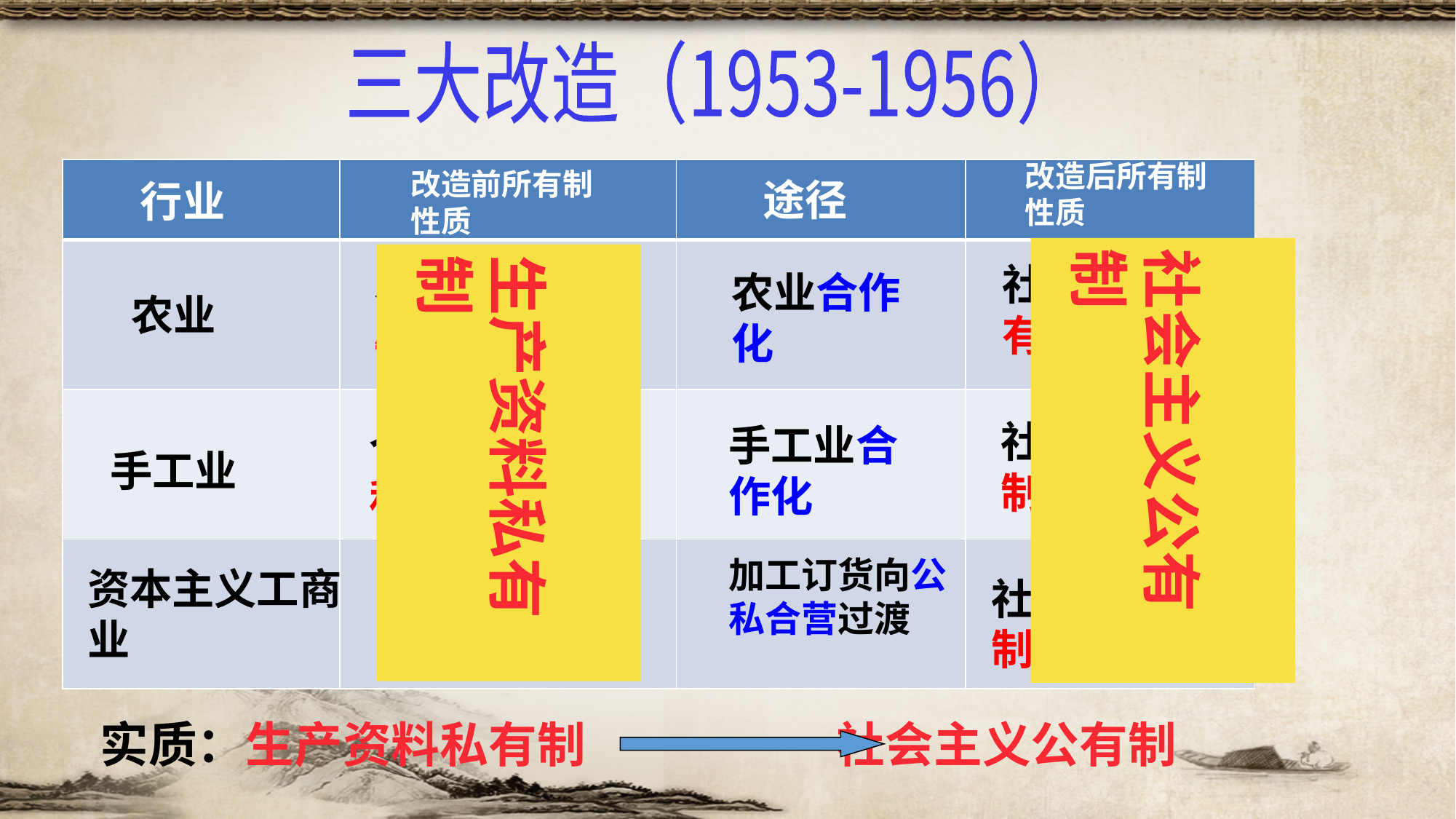

三大改造（1953-1956）
改造后所有制性质
|  |  |  |  |
| --- | --- | --- | --- |
|  |  |  |  |
|  |  |  |  |
|  |  |  |  |
改造前所有制性质
途径
行业

社会主义公有制

生产资料私有制

社会主义公有制
农业合作化
个体农民私有制
农业
社会主义公有制
手工业合作化
个体手工业者私有
手工业
加工订货向公私合营过渡
资本主义工商业
资本主义私有制
社会主义公有制
       实质：生产资料私有制                                    社会主义公有制